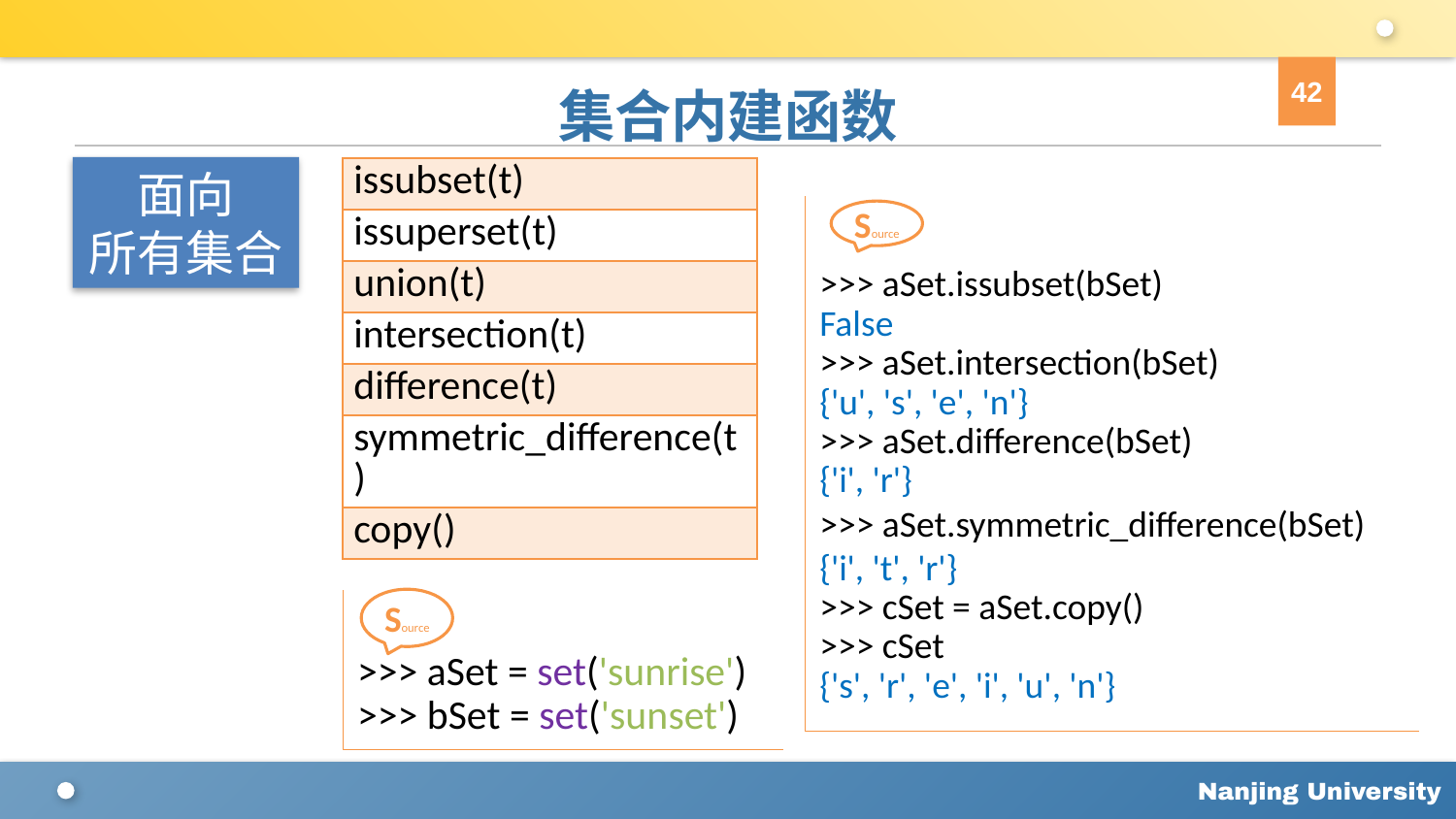

42
# 集合内建函数
面向
所有集合
| issubset(t) |
| --- |
| issuperset(t) |
| union(t) |
| intersection(t) |
| difference(t) |
| symmetric\_difference(t) |
| copy() |

>>> aSet.issubset(bSet)
False
>>> aSet.intersection(bSet)
{'u', 's', 'e', 'n'}
>>> aSet.difference(bSet)
{'i', 'r'}
>>> aSet.symmetric_difference(bSet)
{'i', 't', 'r'}
>>> cSet = aSet.copy()
>>> cSet
{'s', 'r', 'e', 'i', 'u', 'n'}
Source
Source

>>> aSet = set('sunrise')
>>> bSet = set('sunset')